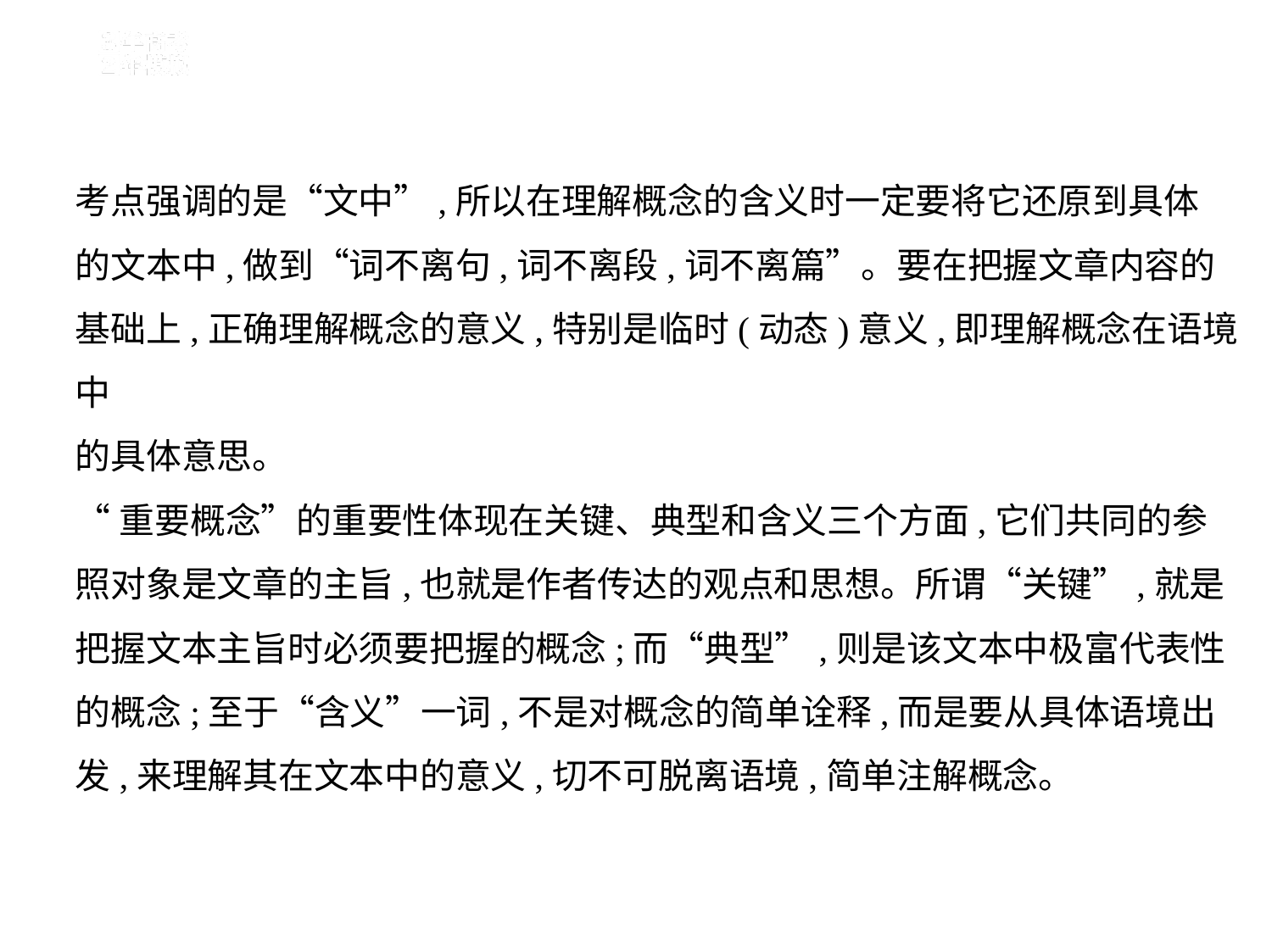

考点强调的是“文中”,所以在理解概念的含义时一定要将它还原到具体
的文本中,做到“词不离句,词不离段,词不离篇”。要在把握文章内容的
基础上,正确理解概念的意义,特别是临时(动态)意义,即理解概念在语境中
的具体意思。
“重要概念”的重要性体现在关键、典型和含义三个方面,它们共同的参
照对象是文章的主旨,也就是作者传达的观点和思想。所谓“关键”,就是
把握文本主旨时必须要把握的概念;而“典型”,则是该文本中极富代表性
的概念;至于“含义”一词,不是对概念的简单诠释,而是要从具体语境出
发,来理解其在文本中的意义,切不可脱离语境,简单注解概念。